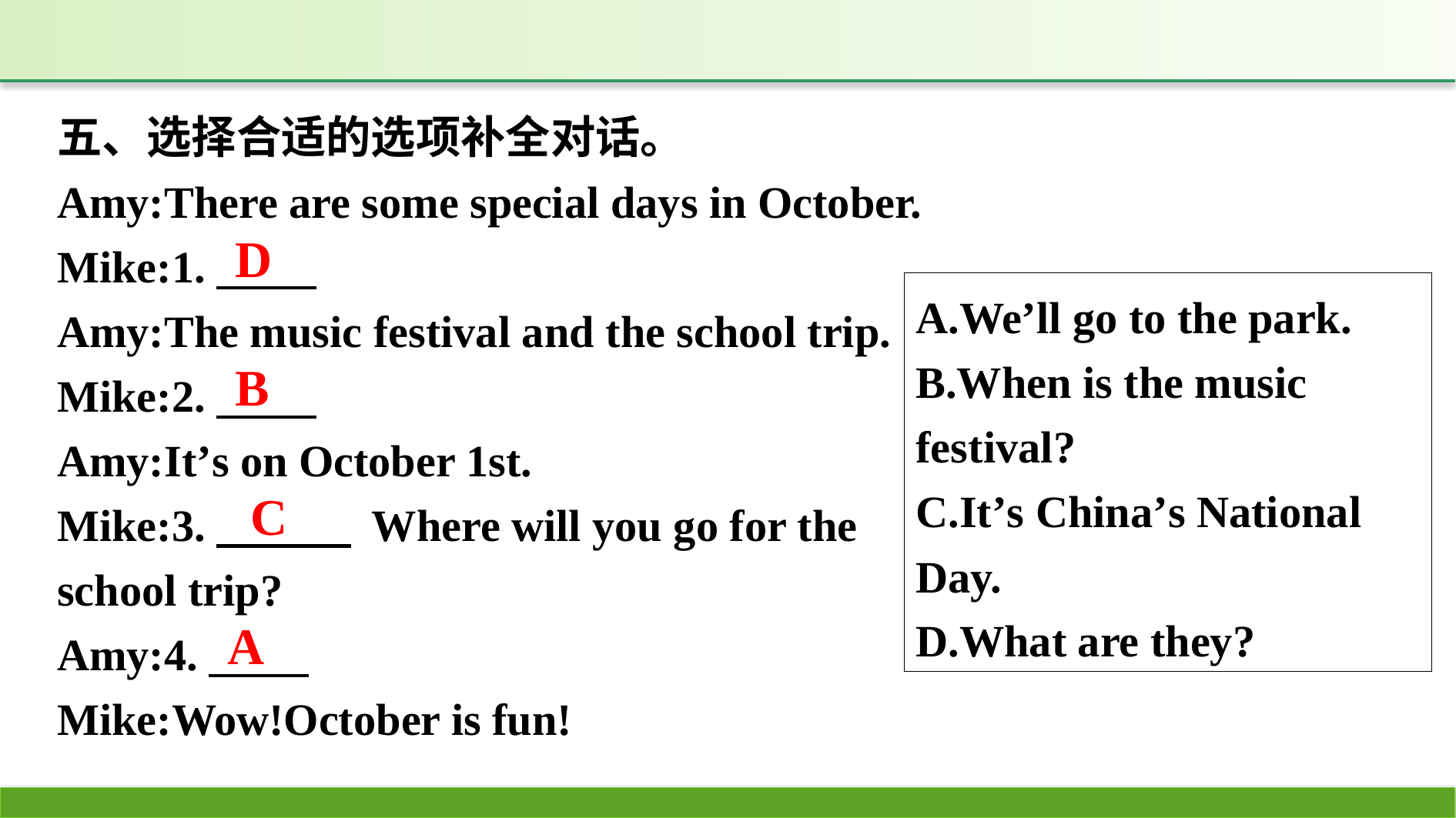

五、选择合适的选项补全对话。
Amy:There are some special days in October.
Mike:1.　　 
Amy:The music festival and the school trip.
Mike:2.　　 
Amy:It’s on October 1st.
Mike:3.　　　 Where will you go for the
school trip?
Amy:4.　　 
Mike:Wow!October is fun!
D
A.We’ll go to the park.
B.When is the music festival?
C.It’s China’s National Day.
D.What are they?
B
C
A